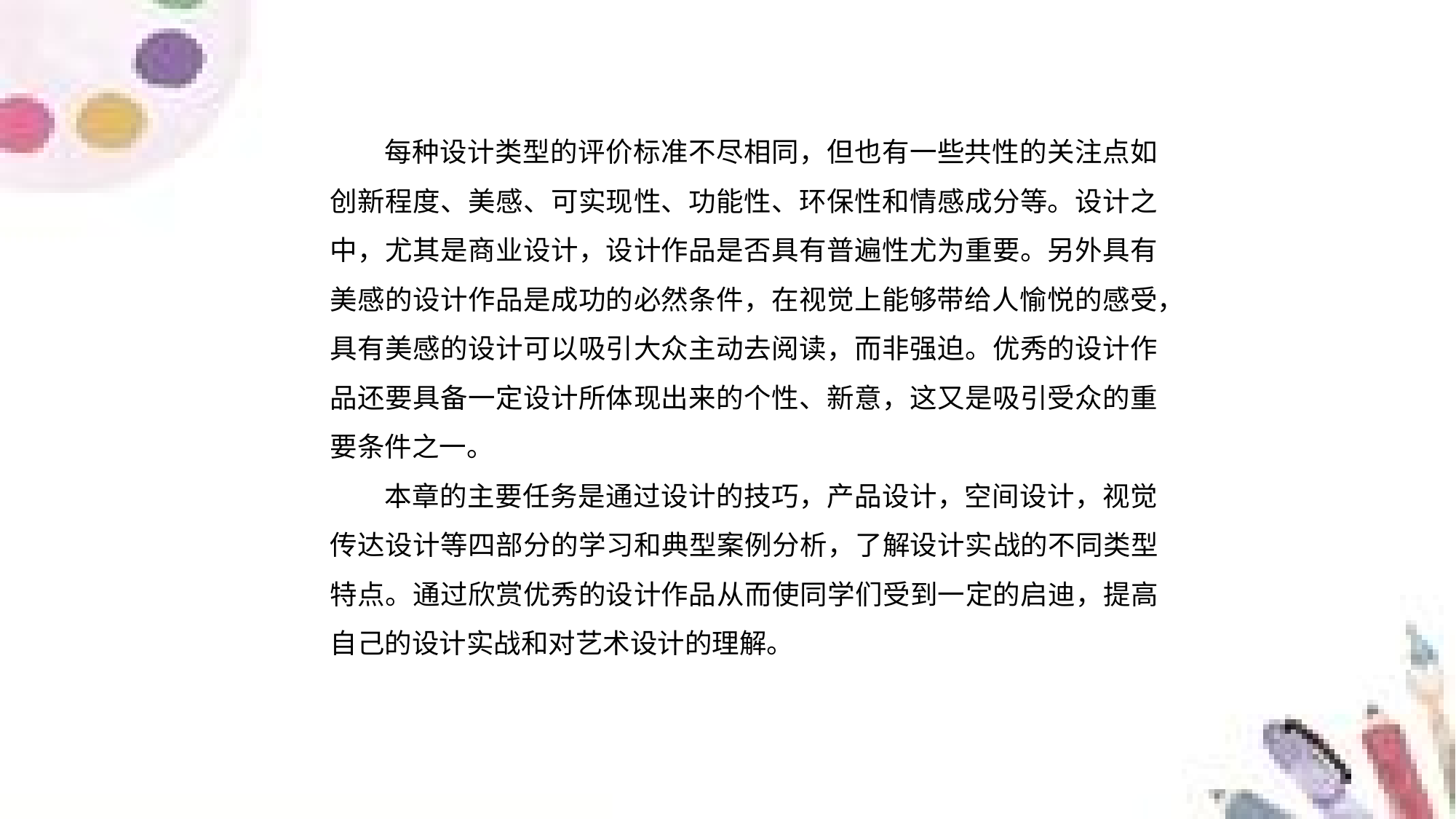

每种设计类型的评价标准不尽相同，但也有一些共性的关注点如创新程度、美感、可实现性、功能性、环保性和情感成分等。设计之中，尤其是商业设计，设计作品是否具有普遍性尤为重要。另外具有美感的设计作品是成功的必然条件，在视觉上能够带给人愉悦的感受，具有美感的设计可以吸引大众主动去阅读，而非强迫。优秀的设计作品还要具备一定设计所体现出来的个性、新意，这又是吸引受众的重要条件之一。
本章的主要任务是通过设计的技巧，产品设计，空间设计，视觉传达设计等四部分的学习和典型案例分析，了解设计实战的不同类型特点。通过欣赏优秀的设计作品从而使同学们受到一定的启迪，提高自己的设计实战和对艺术设计的理解。
7